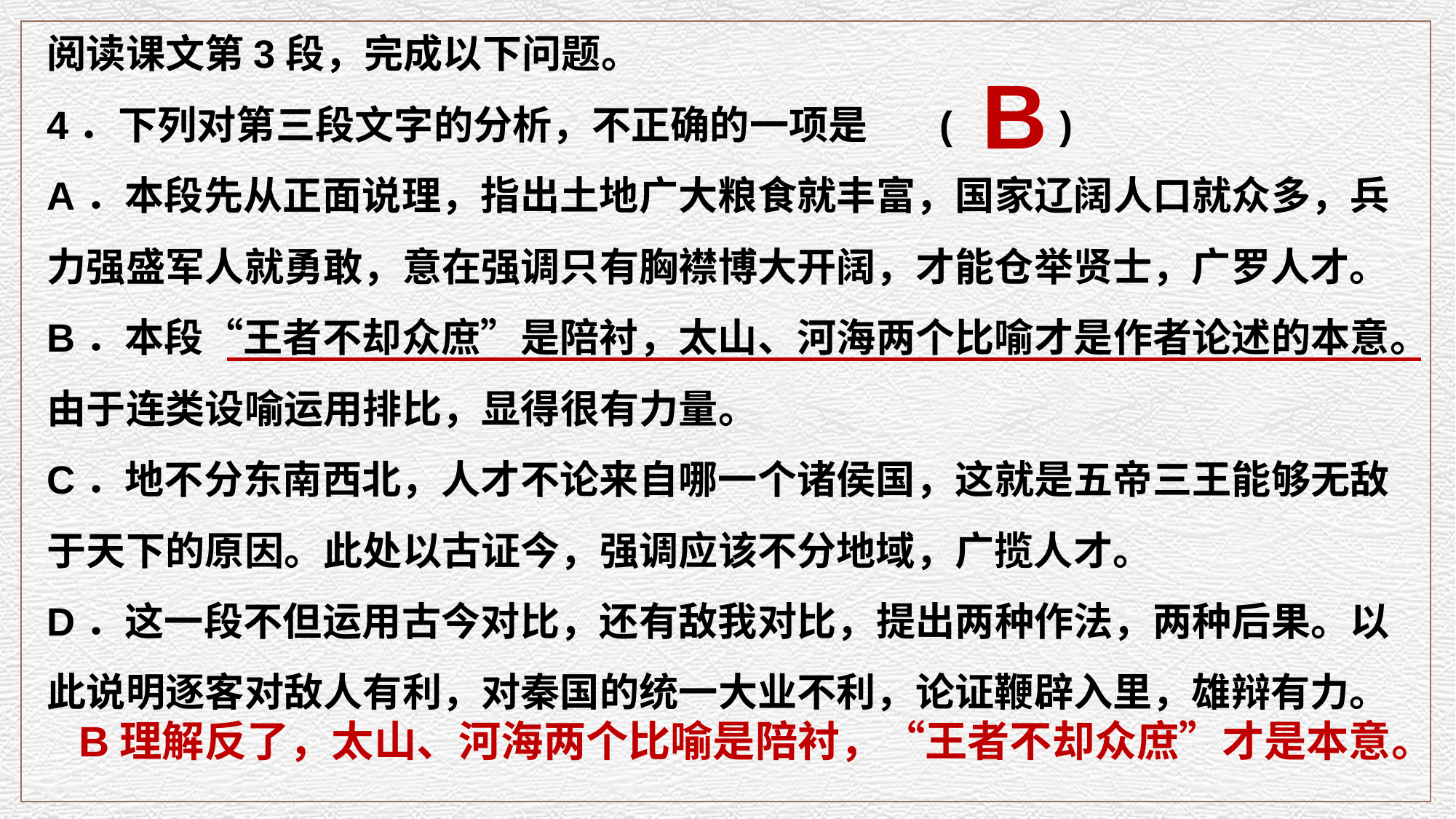

阅读课文第3段，完成以下问题。
4．下列对第三段文字的分析，不正确的一项是       (　　 )
A．本段先从正面说理，指出土地广大粮食就丰富，国家辽阔人口就众多，兵力强盛军人就勇敢，意在强调只有胸襟博大开阔，才能仓举贤士，广罗人才。
B．本段“王者不却众庶”是陪衬，太山、河海两个比喻才是作者论述的本意。由于连类设喻运用排比，显得很有力量。
C．地不分东南西北，人才不论来自哪一个诸侯国，这就是五帝三王能够无敌于天下的原因。此处以古证今，强调应该不分地域，广揽人才。
D．这一段不但运用古今对比，还有敌我对比，提出两种作法，两种后果。以此说明逐客对敌人有利，对秦国的统一大业不利，论证鞭辟入里，雄辩有力。

B
B理解反了，太山、河海两个比喻是陪衬，“王者不却众庶”才是本意。